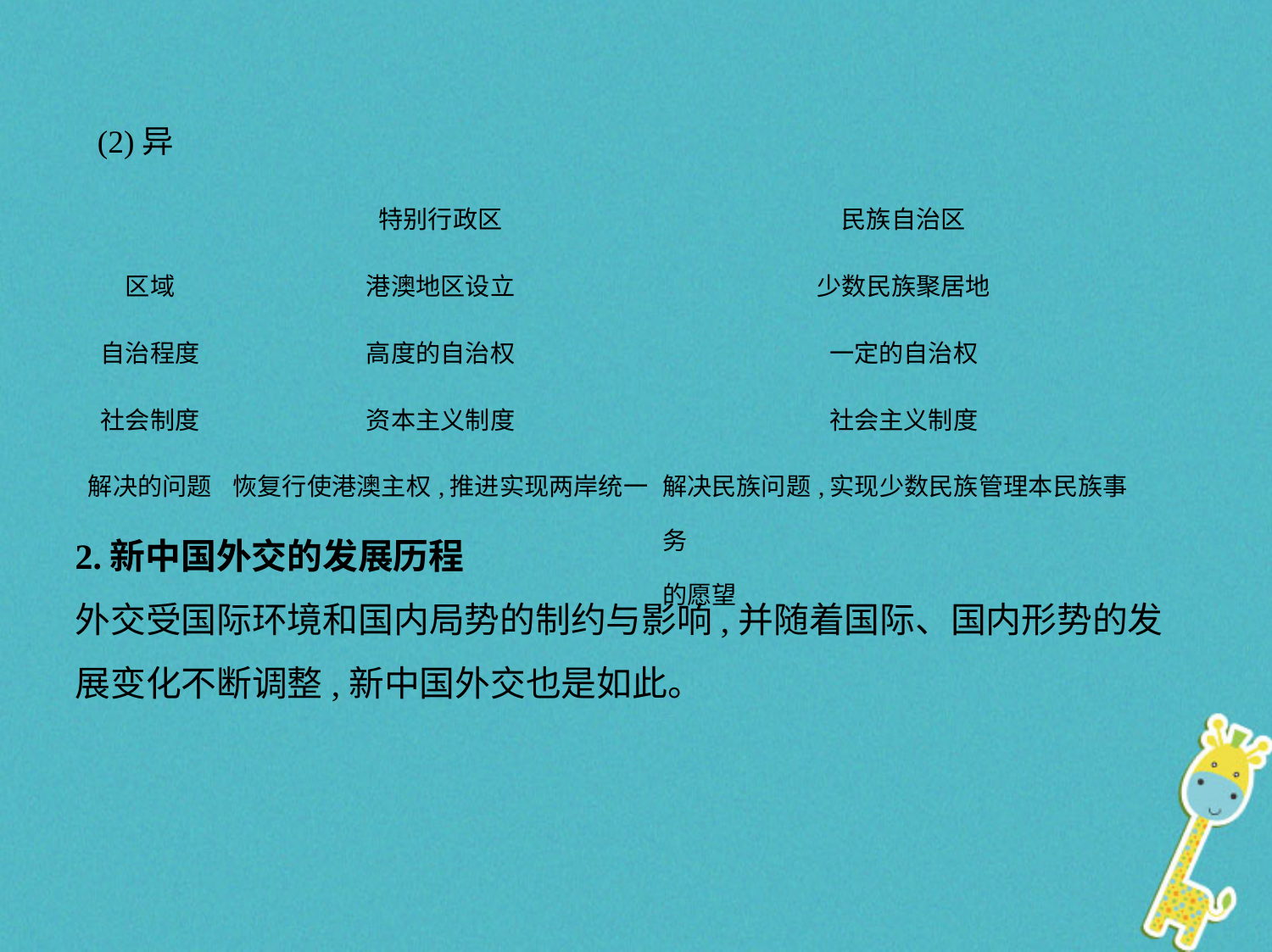

(2)异

|  | 特别行政区 | 民族自治区 |
| --- | --- | --- |
| 区域 | 港澳地区设立 | 少数民族聚居地 |
| 自治程度 | 高度的自治权 | 一定的自治权 |
| 社会制度 | 资本主义制度 | 社会主义制度 |
| 解决的问题 | 恢复行使港澳主权,推进实现两岸统一 | 解决民族问题,实现少数民族管理本民族事务 的愿望 |
2.新中国外交的发展历程
外交受国际环境和国内局势的制约与影响,并随着国际、国内形势的发
展变化不断调整,新中国外交也是如此。